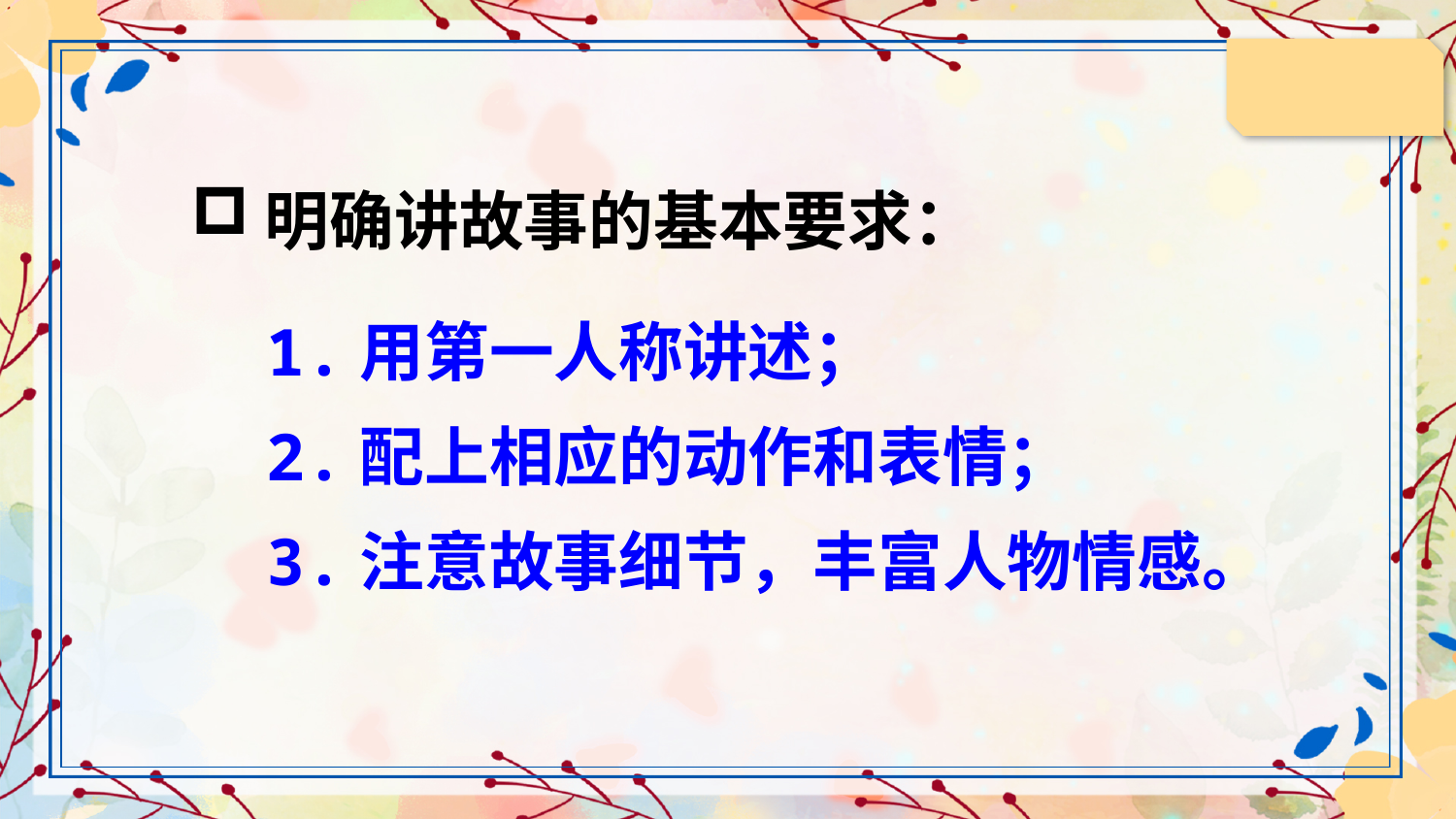

明确讲故事的基本要求：
1.用第一人称讲述；
2.配上相应的动作和表情；
3.注意故事细节，丰富人物情感。